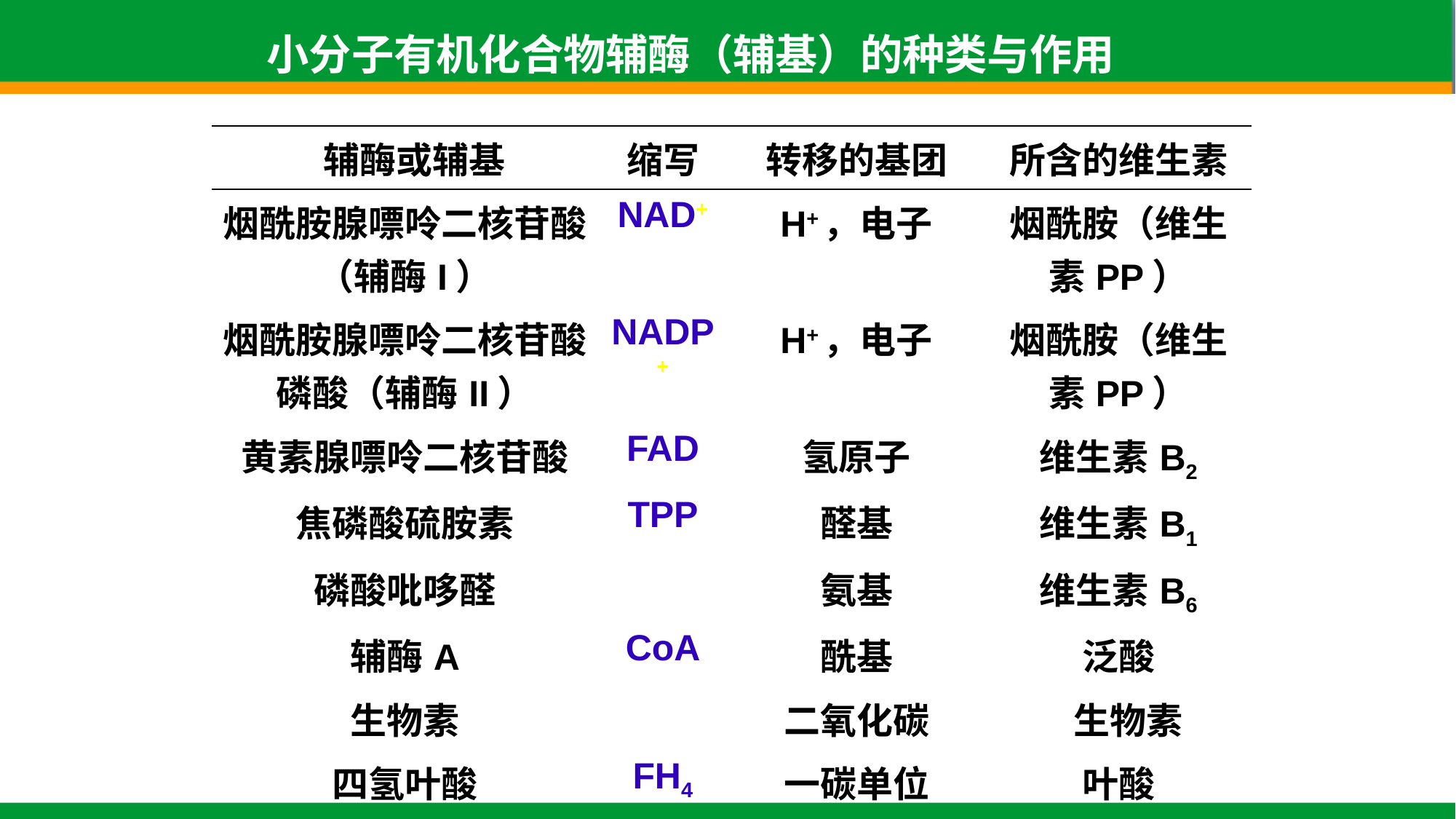

小分子有机化合物辅酶（辅基）的种类与作用
| 辅酶或辅基 | 缩写 | 转移的基团 | 所含的维生素 |
| --- | --- | --- | --- |
| 烟酰胺腺嘌呤二核苷酸（辅酶I） | NAD+ | H+，电子 | 烟酰胺（维生素PP） |
| 烟酰胺腺嘌呤二核苷酸磷酸（辅酶II） | NADP+ | H+，电子 | 烟酰胺（维生素PP） |
| 黄素腺嘌呤二核苷酸 | FAD | 氢原子 | 维生素B2 |
| 焦磷酸硫胺素 | TPP | 醛基 | 维生素B1 |
| 磷酸吡哆醛 |  | 氨基 | 维生素B6 |
| 辅酶A | CoA | 酰基 | 泛酸 |
| 生物素 |  | 二氧化碳 | 生物素 |
| 四氢叶酸 | FH4 | 一碳单位 | 叶酸 |
| 辅酶B12 |  | 氢原子，烷基 | 维生素B12 |